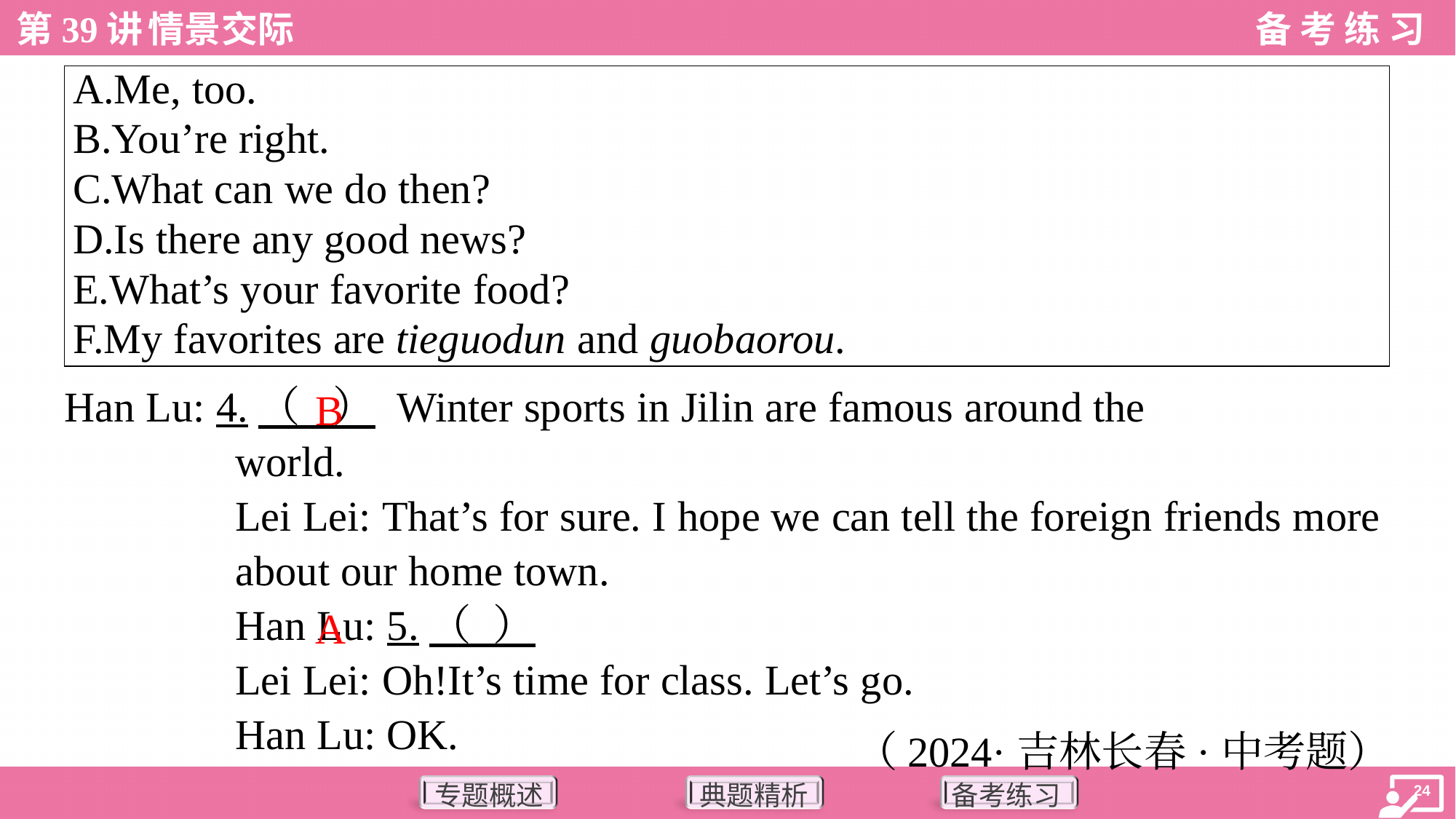

| A.Me, too. B.You’re right. C.What can we do then? D.Is there any good news? E.What’s your favorite food? F.My favorites are tieguodun and guobaorou. |
| --- |

B
Han Lu: 4.（   ） Winter sports in Jilin are famous around the
world.
Lei Lei: That’s for sure. I hope we can tell the foreign friends more
about our home town.
Han Lu: 5.（  ）
Lei Lei: Oh!It’s time for class. Let’s go.
Han Lu: OK.
A
（2024·吉林长春·中考题）